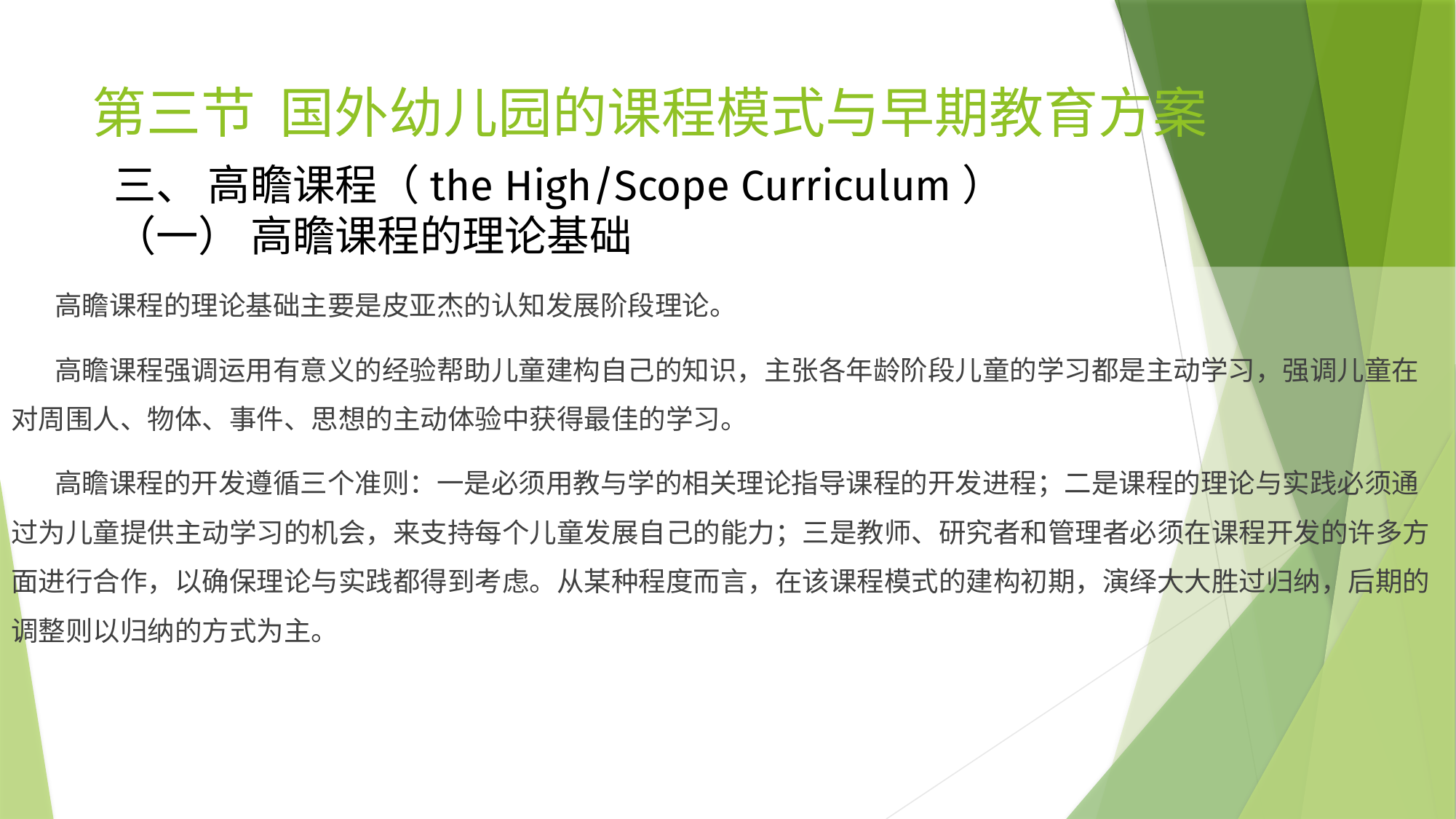

# 第三节  国外幼儿园的课程模式与早期教育方案
三、 高瞻课程（the High/Scope Curriculum）
（一） 高瞻课程的理论基础
      高瞻课程的理论基础主要是皮亚杰的认知发展阶段理论。
      高瞻课程强调运用有意义的经验帮助儿童建构自己的知识，主张各年龄阶段儿童的学习都是主动学习，强调儿童在对周围人、物体、事件、思想的主动体验中获得最佳的学习。
      高瞻课程的开发遵循三个准则：一是必须用教与学的相关理论指导课程的开发进程；二是课程的理论与实践必须通过为儿童提供主动学习的机会，来支持每个儿童发展自己的能力；三是教师、研究者和管理者必须在课程开发的许多方面进行合作，以确保理论与实践都得到考虑。从某种程度而言，在该课程模式的建构初期，演绎大大胜过归纳，后期的调整则以归纳的方式为主。